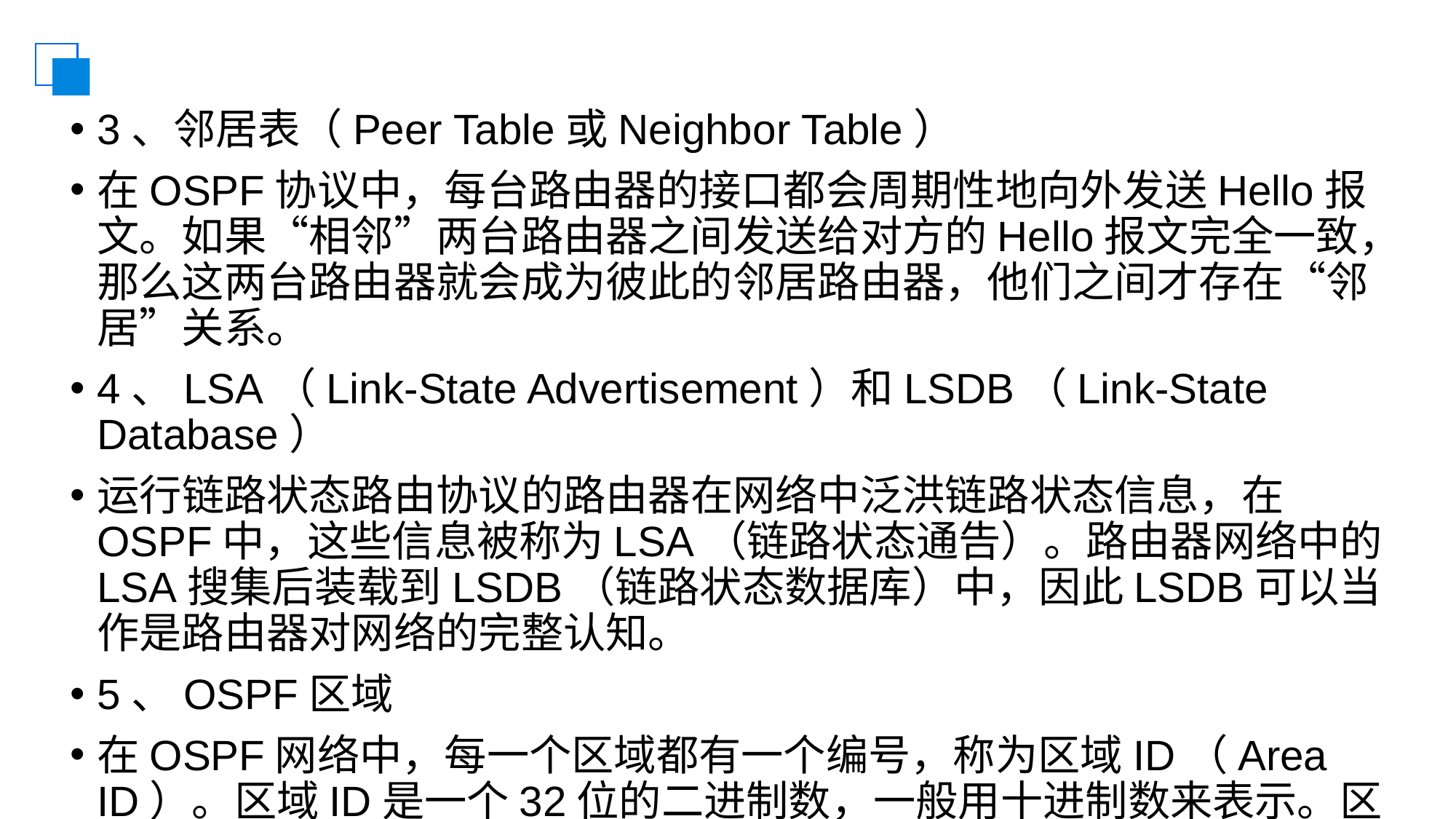

#
3、邻居表（Peer Table或Neighbor Table）
在OSPF协议中，每台路由器的接口都会周期性地向外发送Hello报文。如果“相邻”两台路由器之间发送给对方的Hello报文完全一致，那么这两台路由器就会成为彼此的邻居路由器，他们之间才存在“邻居”关系。
4、LSA（Link-State Advertisement）和LSDB（Link-State Database）
运行链路状态路由协议的路由器在网络中泛洪链路状态信息，在OSPF中，这些信息被称为LSA（链路状态通告）。路由器网络中的LSA搜集后装载到LSDB（链路状态数据库）中，因此LSDB可以当作是路由器对网络的完整认知。
5、OSPF区域
在OSPF网络中，每一个区域都有一个编号，称为区域ID（Area ID）。区域ID是一个32位的二进制数，一般用十进制数来表示。区域ID为0的区域称为骨干区域（Backbone Area），其他区域都称为非骨干区域。